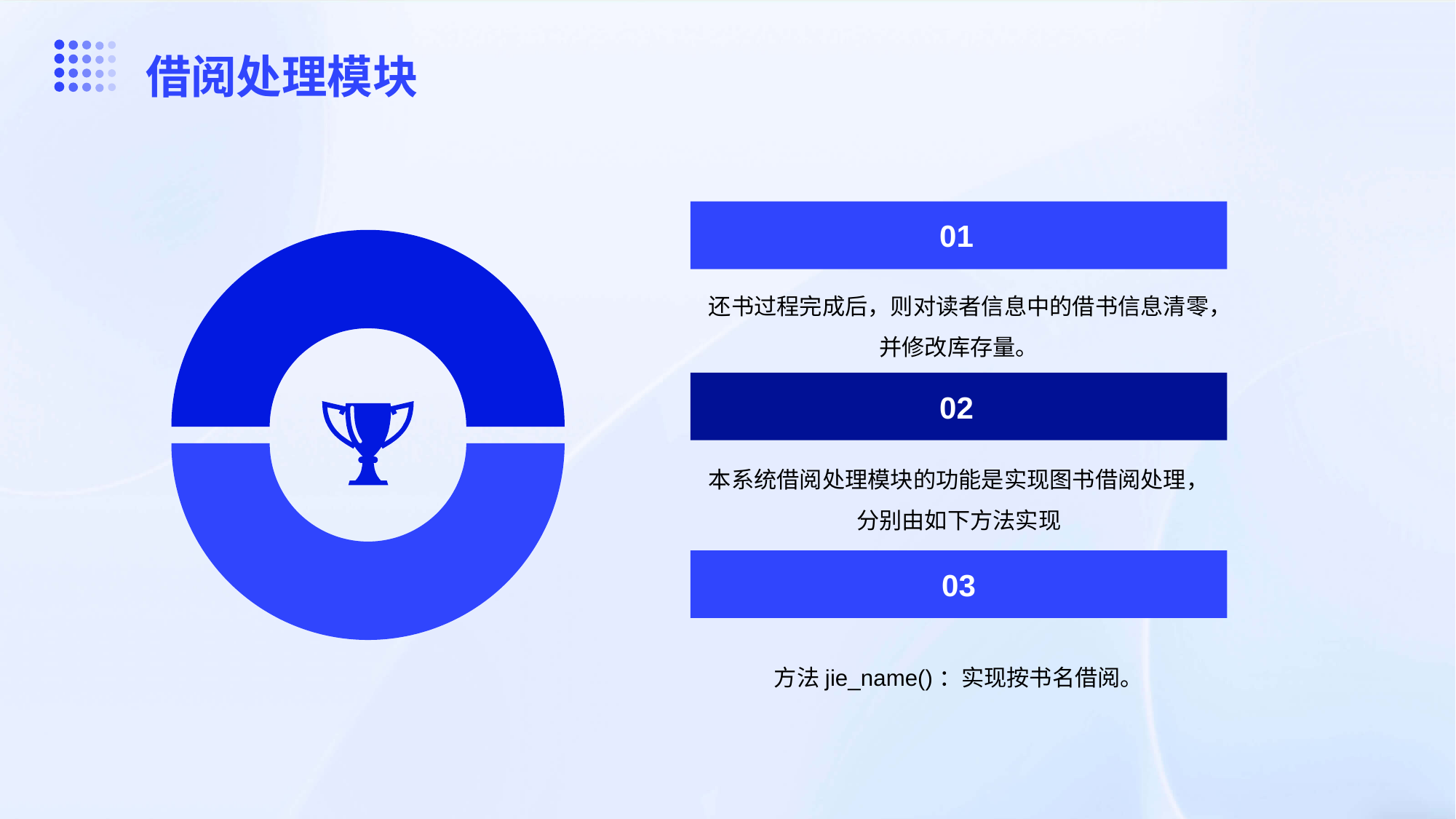

借阅处理模块

01

还书过程完成后，则对读者信息中的借书信息清零，并修改库存量。

02

本系统借阅处理模块的功能是实现图书借阅处理，分别由如下方法实现

03
方法jie_name()：实现按书名借阅。